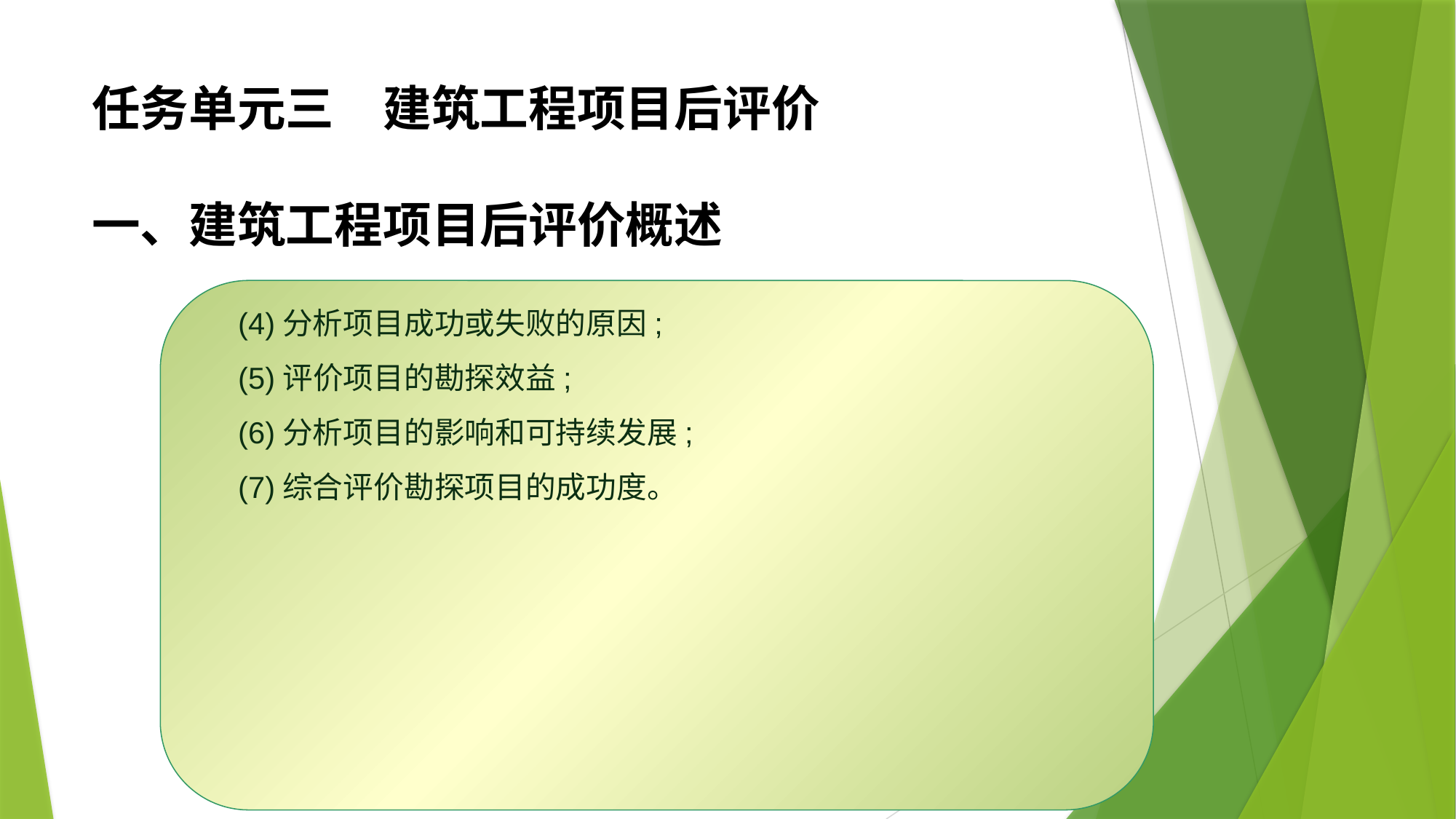

任务单元三　建筑工程项目后评价
一、建筑工程项目后评价概述

(4)分析项目成功或失败的原因;
(5)评价项目的勘探效益;
(6)分析项目的影响和可持续发展;
(7)综合评价勘探项目的成功度。